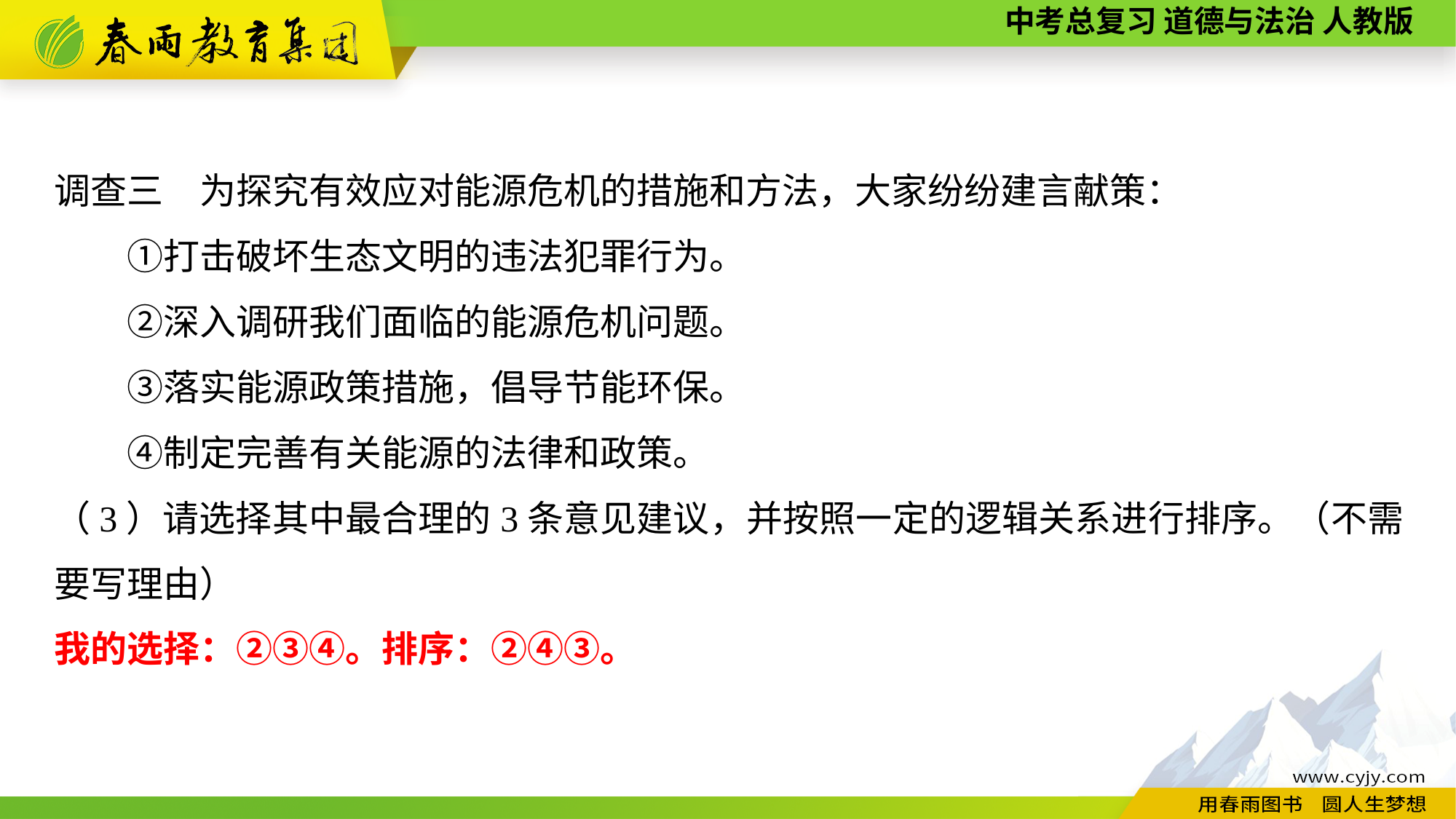

调查三　为探究有效应对能源危机的措施和方法，大家纷纷建言献策：
　　①打击破坏生态文明的违法犯罪行为。
　　②深入调研我们面临的能源危机问题。
　　③落实能源政策措施，倡导节能环保。
　　④制定完善有关能源的法律和政策。
（3）请选择其中最合理的3条意见建议，并按照一定的逻辑关系进行排序。（不需要写理由）
我的选择：②③④。排序：②④③。